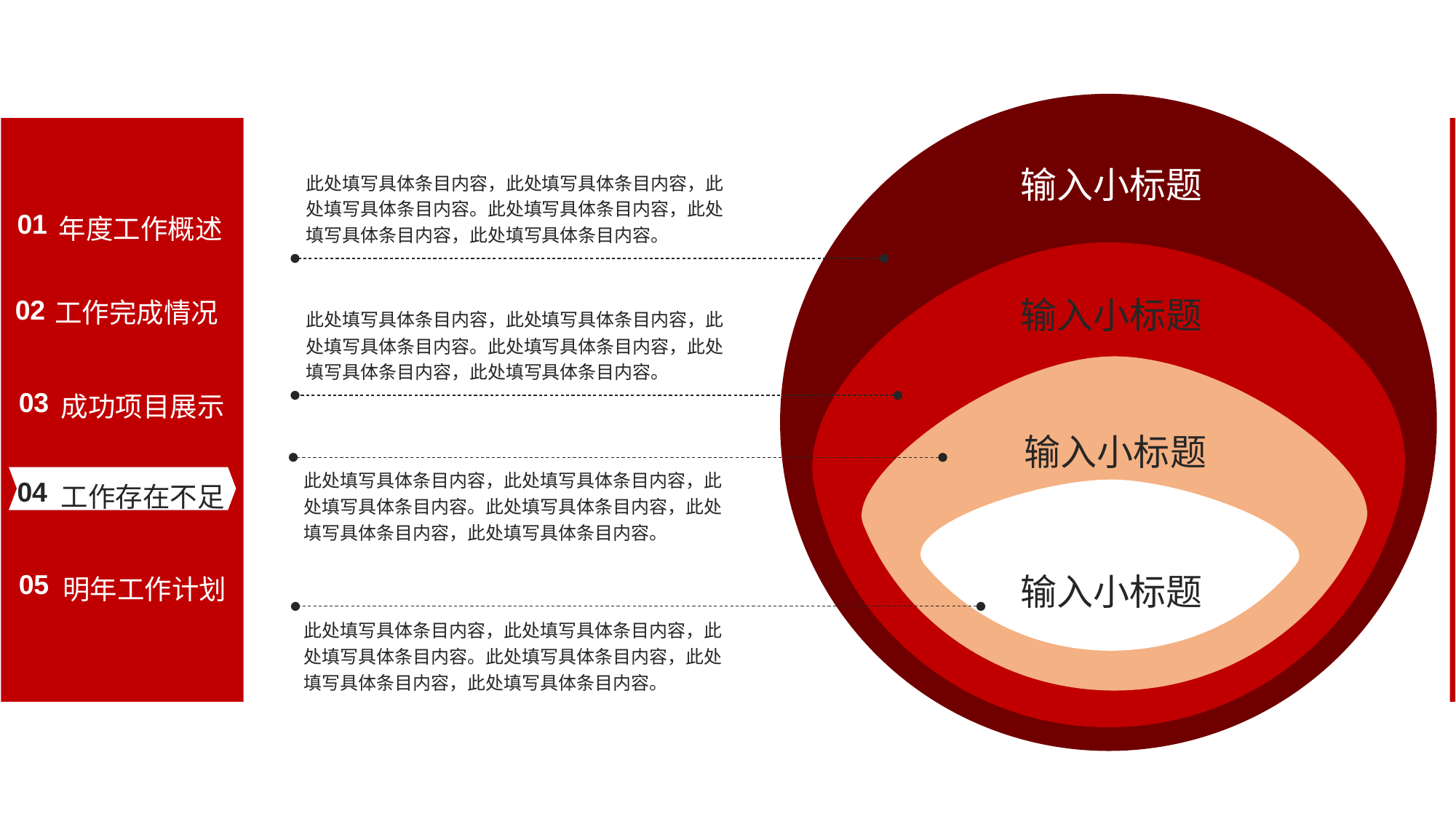

输入小标题
此处填写具体条目内容，此处填写具体条目内容，此处填写具体条目内容。此处填写具体条目内容，此处填写具体条目内容，此处填写具体条目内容。

年度工作概述
01

工作完成情况
输入小标题
02
此处填写具体条目内容，此处填写具体条目内容，此处填写具体条目内容。此处填写具体条目内容，此处填写具体条目内容，此处填写具体条目内容。

成功项目展示
03
输入小标题

工作存在不足
此处填写具体条目内容，此处填写具体条目内容，此处填写具体条目内容。此处填写具体条目内容，此处填写具体条目内容，此处填写具体条目内容。

04
明年工作计划
05
输入小标题
此处填写具体条目内容，此处填写具体条目内容，此处填写具体条目内容。此处填写具体条目内容，此处填写具体条目内容，此处填写具体条目内容。